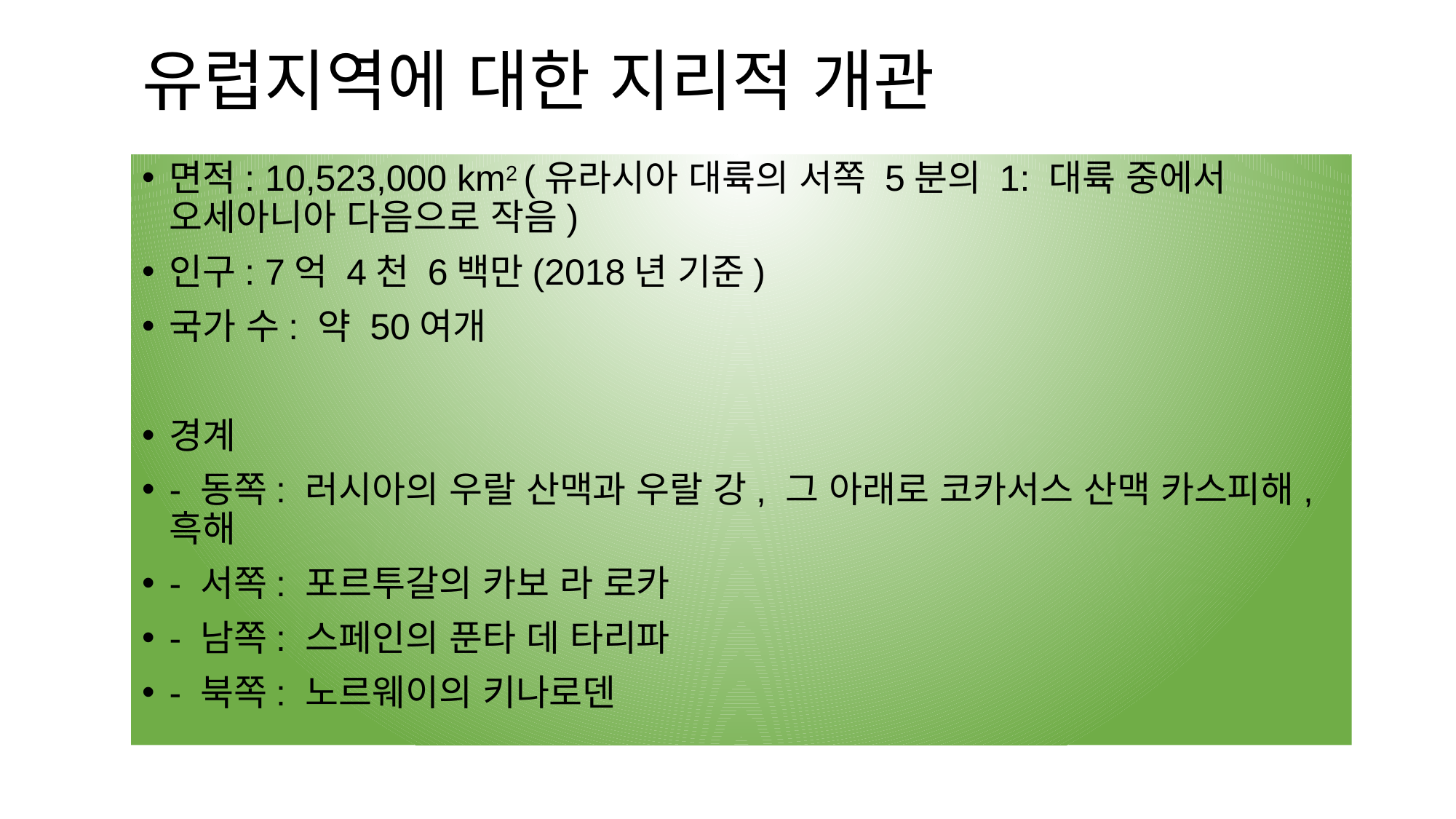

# 유럽지역에 대한 지리적 개관
면적: 10,523,000 km2 (유라시아 대륙의 서쪽 5분의 1: 대륙 중에서 오세아니아 다음으로 작음)
인구: 7억 4천 6백만(2018년 기준)
국가 수: 약 50여개

경계
- 동쪽: 러시아의 우랄 산맥과 우랄 강, 그 아래로 코카서스 산맥 카스피해, 흑해
- 서쪽: 포르투갈의 카보 라 로카
- 남쪽: 스페인의 푼타 데 타리파
- 북쪽: 노르웨이의 키나로덴